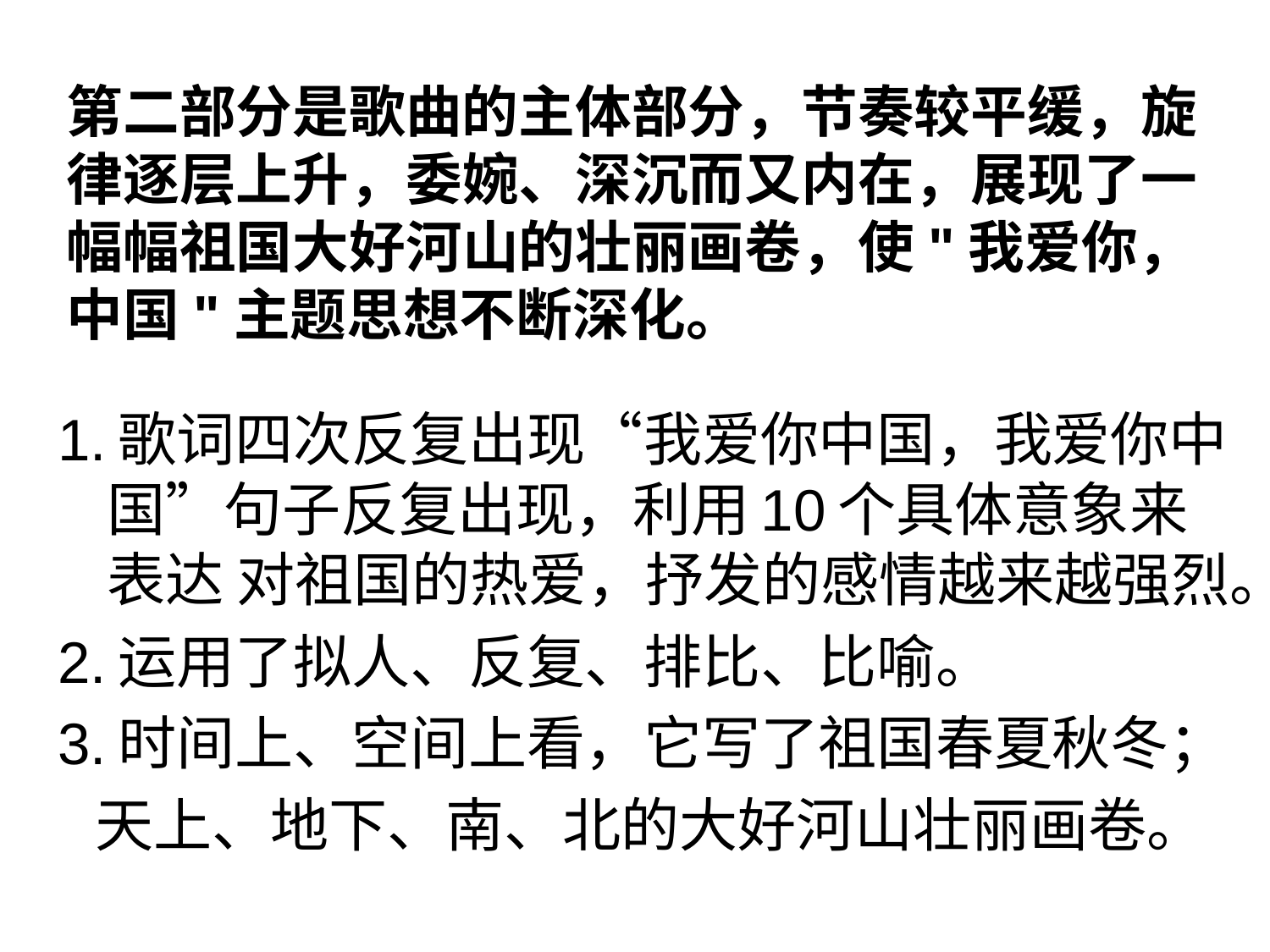

# 第二部分是歌曲的主体部分，节奏较平缓，旋律逐层上升，委婉、深沉而又内在，展现了一幅幅祖国大好河山的壮丽画卷，使"我爱你，中国"主题思想不断深化。
1.歌词四次反复出现“我爱你中国，我爱你中国”句子反复出现，利用10个具体意象来表达 对祖国的热爱，抒发的感情越来越强烈。
2.运用了拟人、反复、排比、比喻。
3.时间上、空间上看，它写了祖国春夏秋冬；
  天上、地下、南、北的大好河山壮丽画卷。